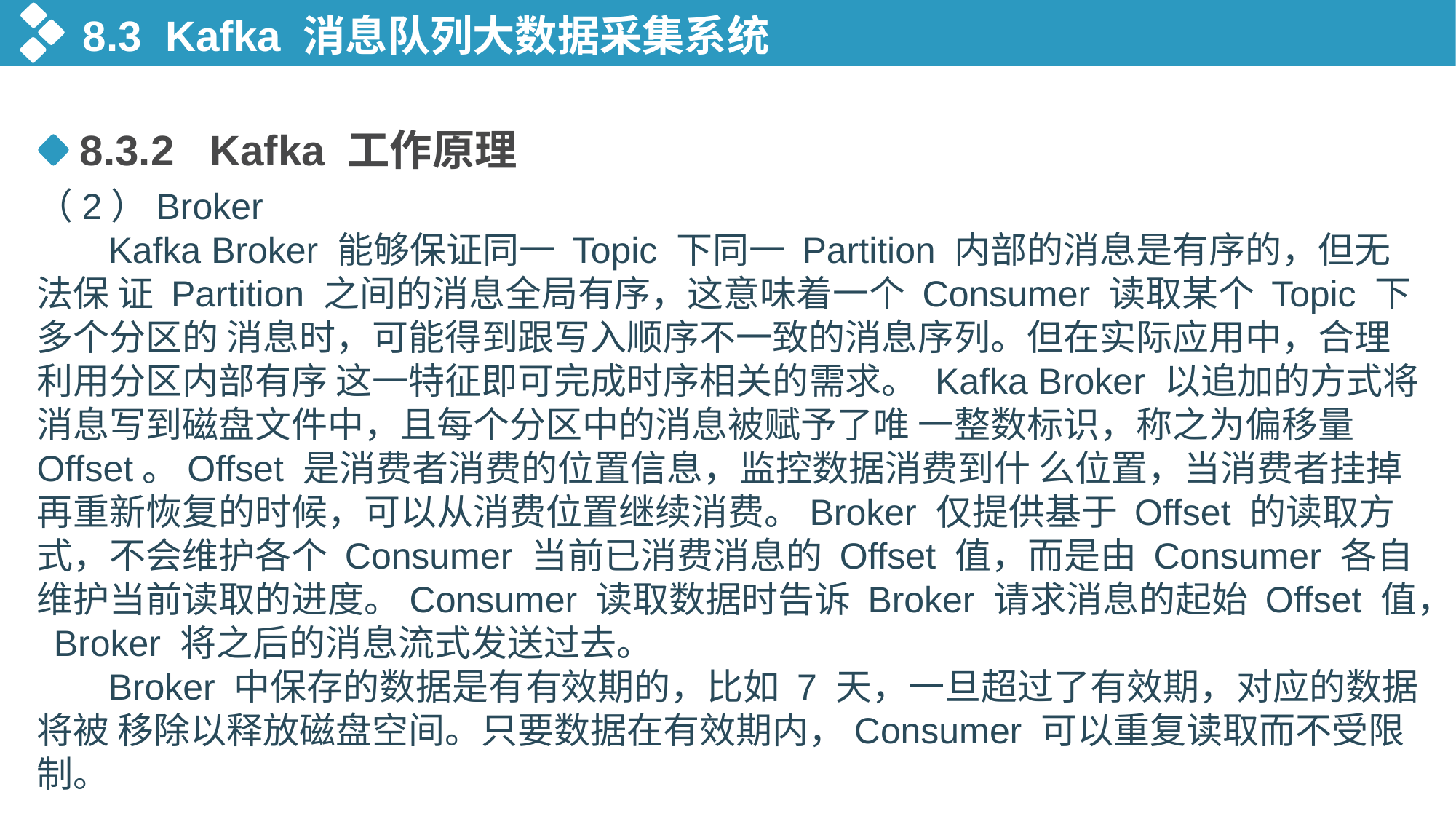

8.3  Kafka 消息队列大数据采集系统

8.3.2   Kafka 工作原理

（2）Broker
       Kafka Broker 能够保证同一 Topic 下同一 Partition 内部的消息是有序的，但无法保 证 Partition 之间的消息全局有序，这意味着一个 Consumer 读取某个 Topic 下多个分区的 消息时，可能得到跟写入顺序不一致的消息序列。但在实际应用中，合理利用分区内部有序 这一特征即可完成时序相关的需求。 Kafka Broker 以追加的方式将消息写到磁盘文件中，且每个分区中的消息被赋予了唯 一整数标识，称之为偏移量 Offset。Offset 是消费者消费的位置信息，监控数据消费到什 么位置，当消费者挂掉再重新恢复的时候，可以从消费位置继续消费。Broker 仅提供基于 Offset 的读取方式，不会维护各个 Consumer 当前已消费消息的 Offset 值，而是由 Consumer 各自维护当前读取的进度。Consumer 读取数据时告诉 Broker 请求消息的起始 Offset 值， Broker 将之后的消息流式发送过去。
       Broker 中保存的数据是有有效期的，比如 7 天，一旦超过了有效期，对应的数据将被 移除以释放磁盘空间。只要数据在有效期内，Consumer 可以重复读取而不受限制。